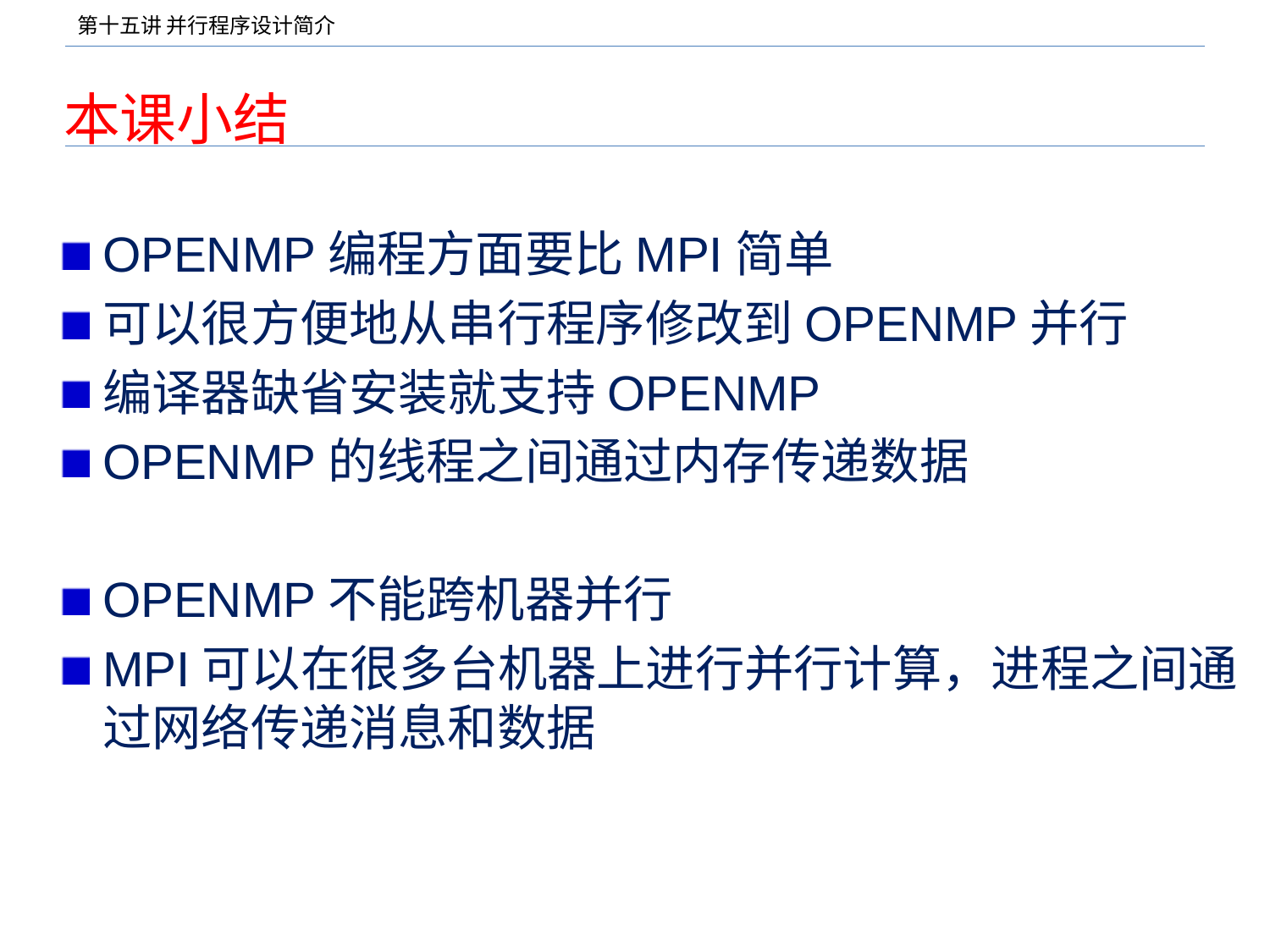

# 本课小结
OPENMP编程方面要比MPI简单
可以很方便地从串行程序修改到OPENMP并行
编译器缺省安装就支持OPENMP
OPENMP的线程之间通过内存传递数据

OPENMP不能跨机器并行
MPI可以在很多台机器上进行并行计算，进程之间通过网络传递消息和数据